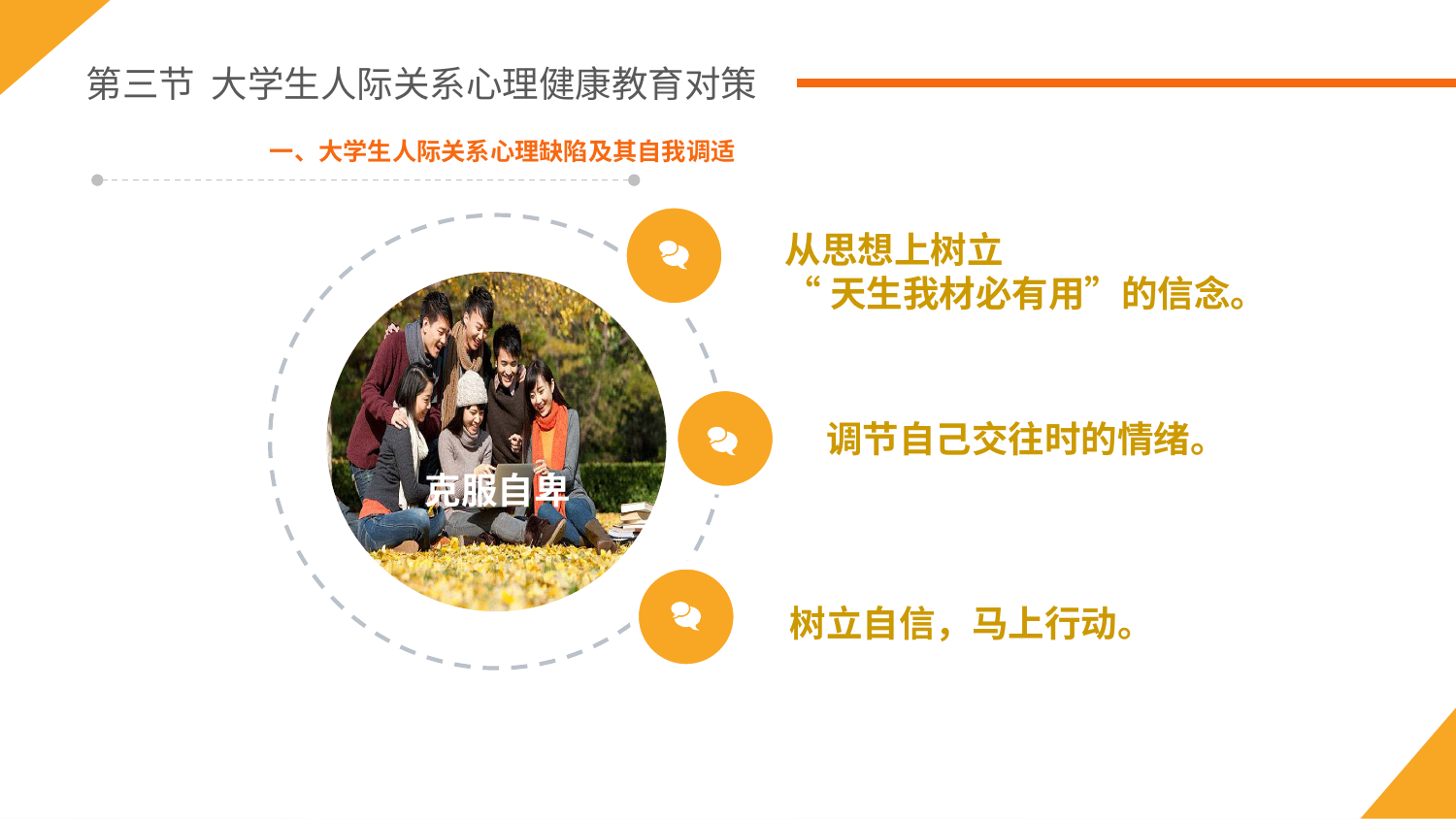

第三节  大学生人际关系心理健康教育对策
一、大学生人际关系心理缺陷及其自我调适
从思想上树立
“天生我材必有用”的信念。

调节自己交往时的情绪。

克服自卑
 树立自信，马上行动。